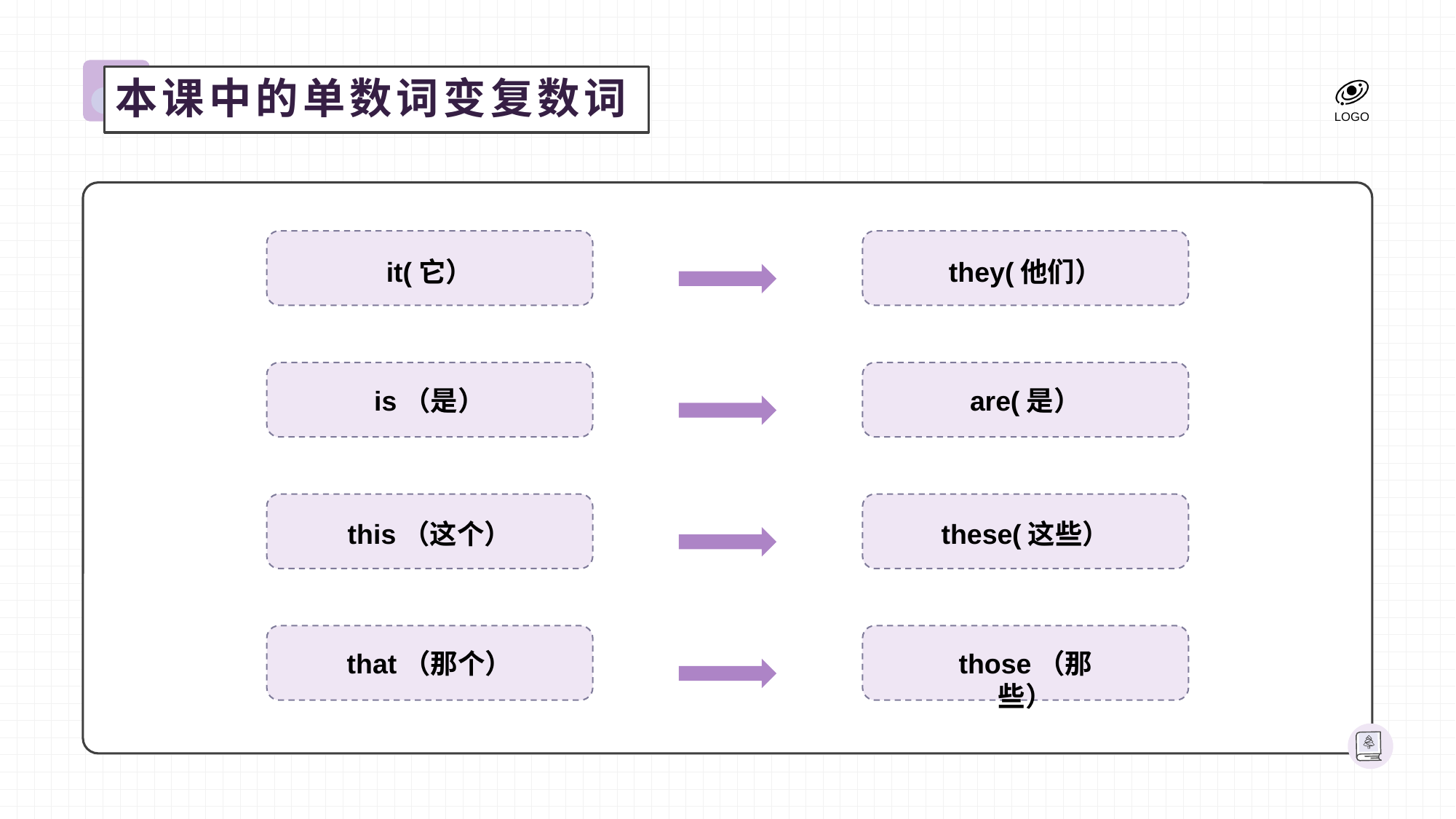

本课中的单数词变复数词

it(它）
they(他们）

is（是）
are(是）

this（这个）
these(这些）

that（那个）
those（那些）